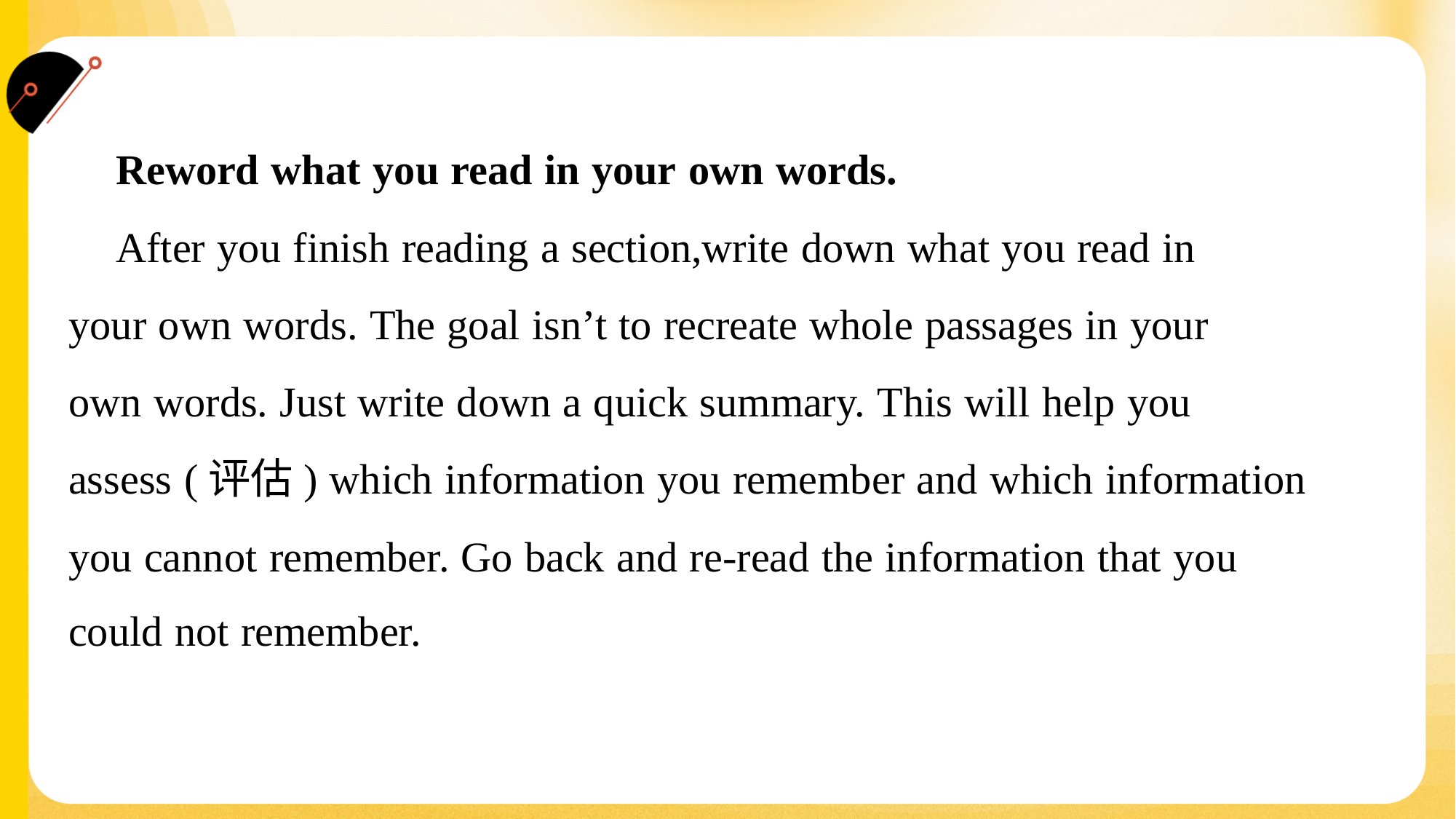

Reword what you read in your own words.
    After you finish reading a section,write down what you read in
your own words. The goal isn’t to recreate whole passages in your
own words. Just write down a quick summary. This will help you
assess (评估) which information you remember and which information
you cannot remember. Go back and re-read the information that you
could not remember.